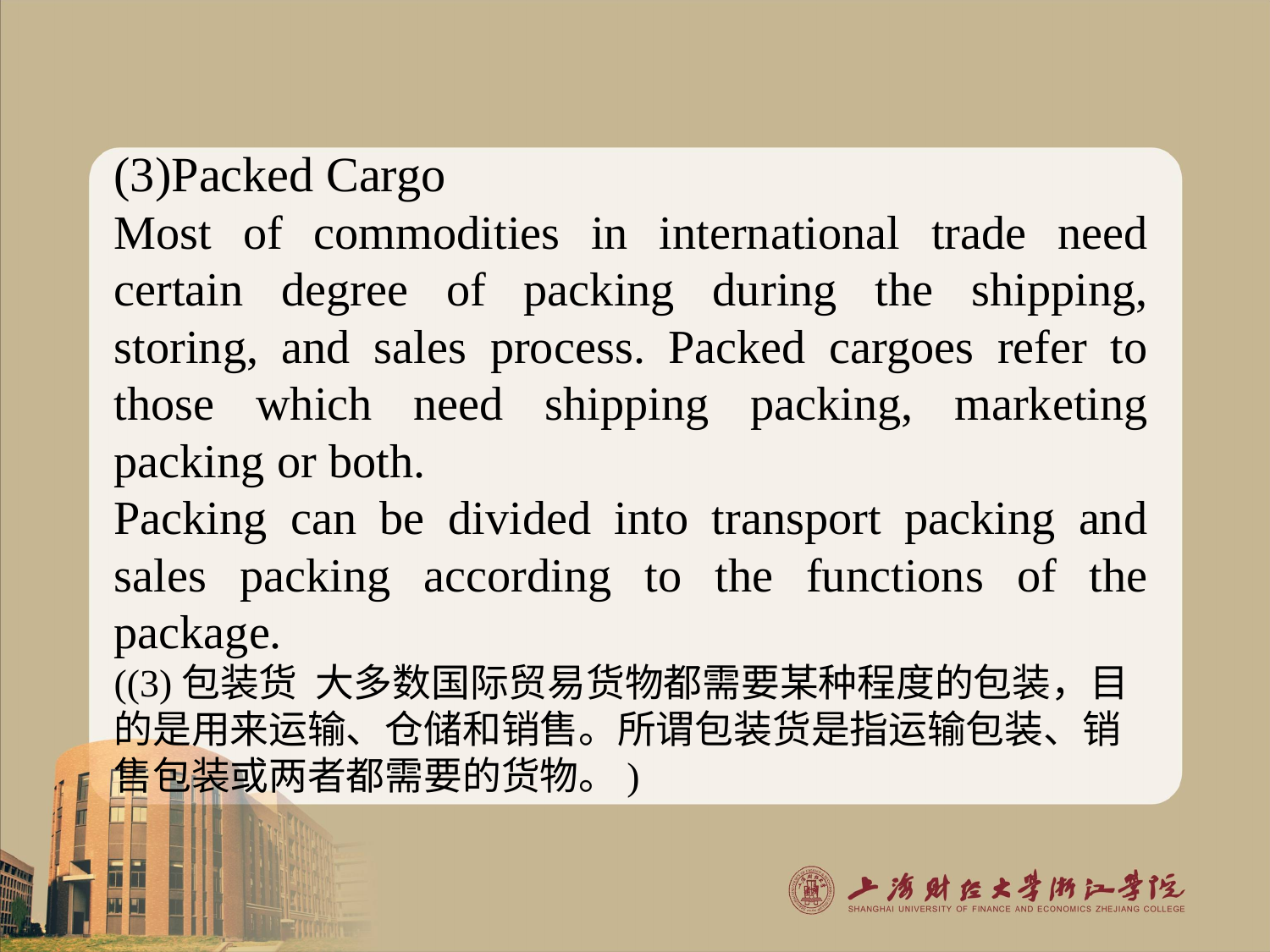

(3)Packed Cargo
Most of commodities in international trade need certain degree of packing during the shipping, storing, and sales process. Packed cargoes refer to those which need shipping packing, marketing packing or both.
Packing can be divided into transport packing and sales packing according to the functions of the package.
((3)包装货  大多数国际贸易货物都需要某种程度的包装，目的是用来运输、仓储和销售。所谓包装货是指运输包装、销售包装或两者都需要的货物。)